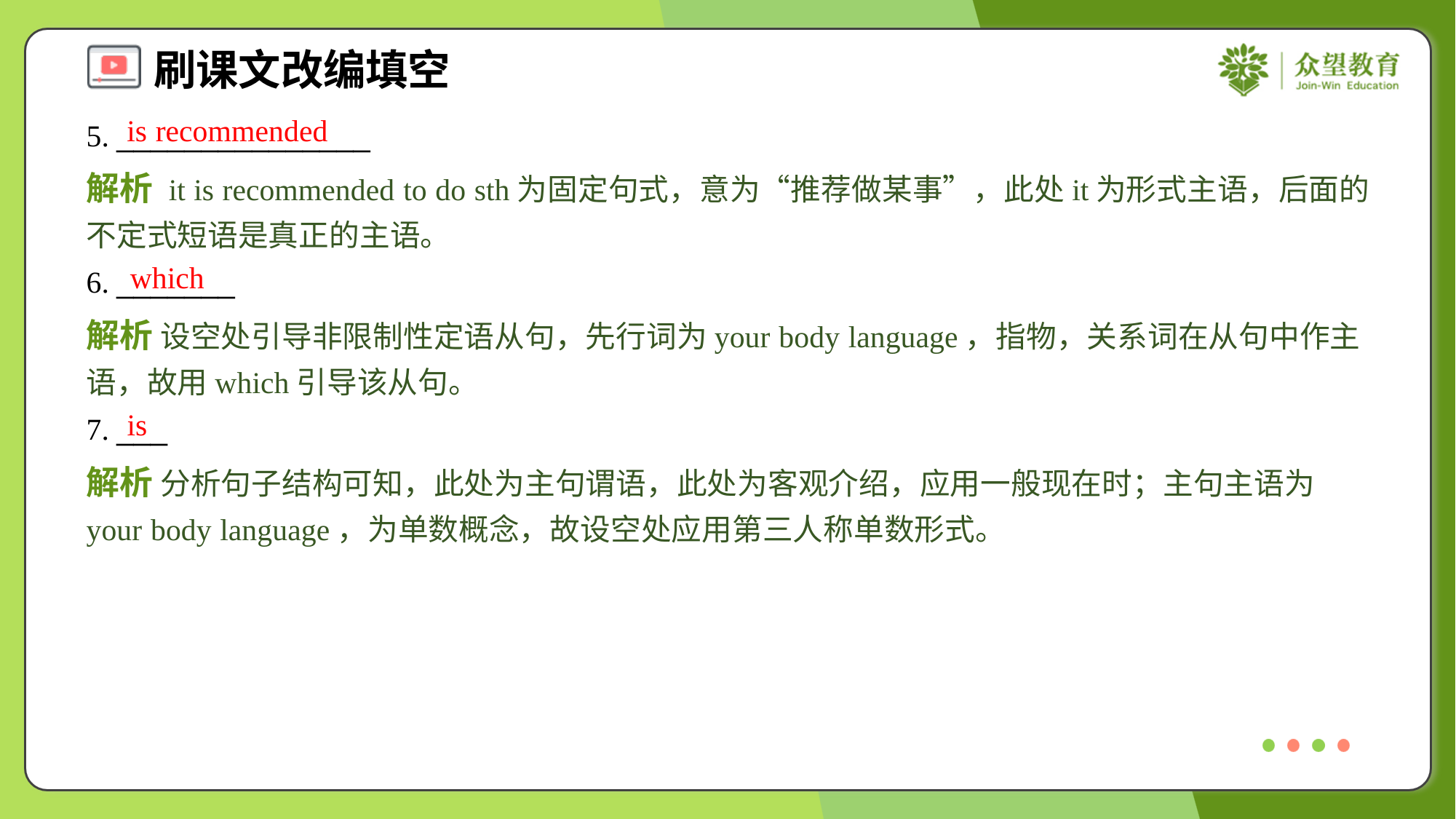

is recommended
5. _______________
解析 it is recommended to do sth为固定句式，意为“推荐做某事”，此处it为形式主语，后面的不定式短语是真正的主语。
which
6. _______
解析 设空处引导非限制性定语从句，先行词为your body language，指物，关系词在从句中作主语，故用which引导该从句。
is
7. ___
解析 分析句子结构可知，此处为主句谓语，此处为客观介绍，应用一般现在时；主句主语为your body language，为单数概念，故设空处应用第三人称单数形式。